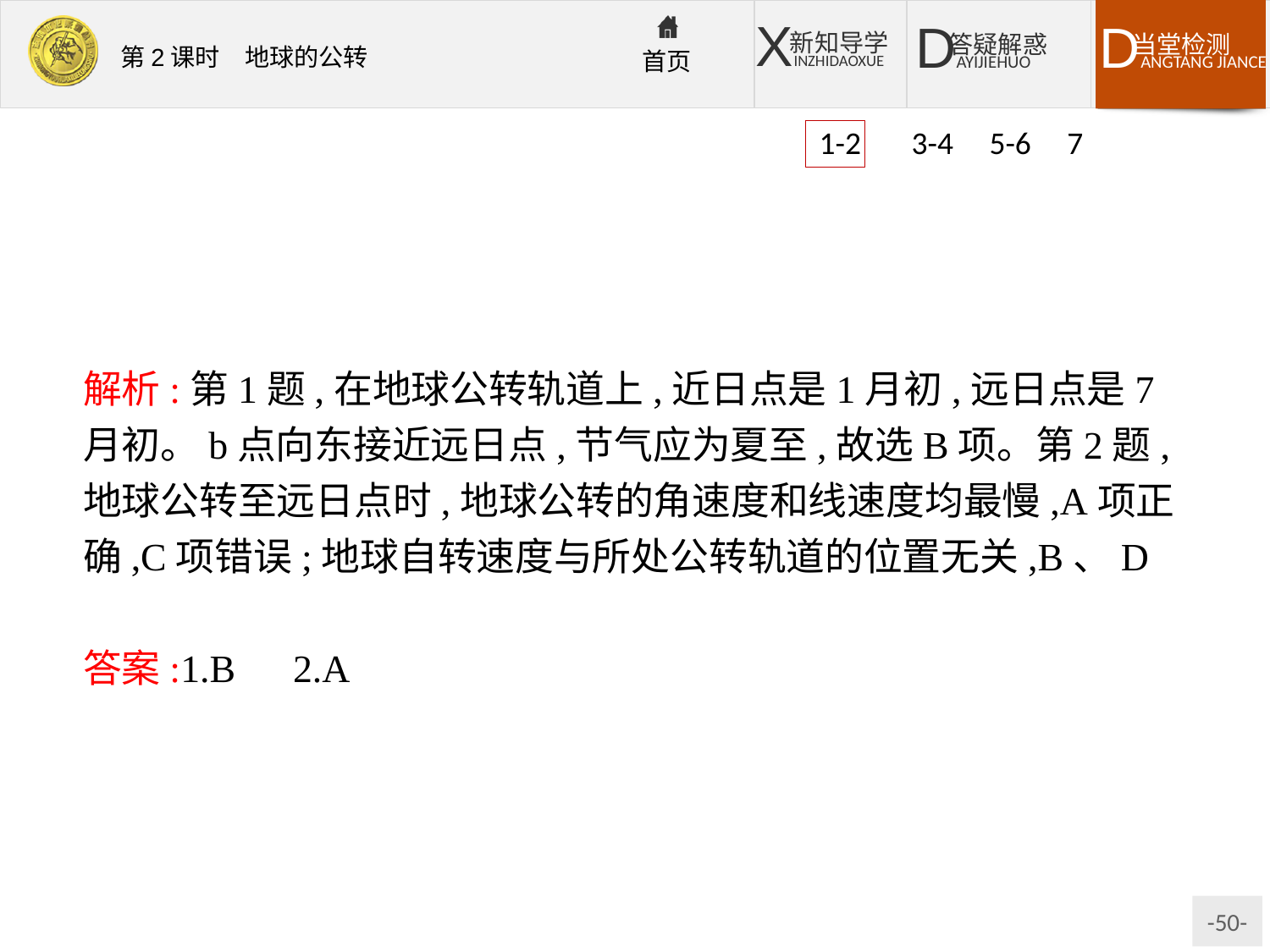

1-2       3-4     5-6     7

解析:第1题,在地球公转轨道上,近日点是1月初,远日点是7月初。b点向东接近远日点,节气应为夏至,故选B项。第2题,地球公转至远日点时,地球公转的角速度和线速度均最慢,A项正确,C项错误;地球自转速度与所处公转轨道的位置无关,B、D项错误。
答案:1.B　2.A